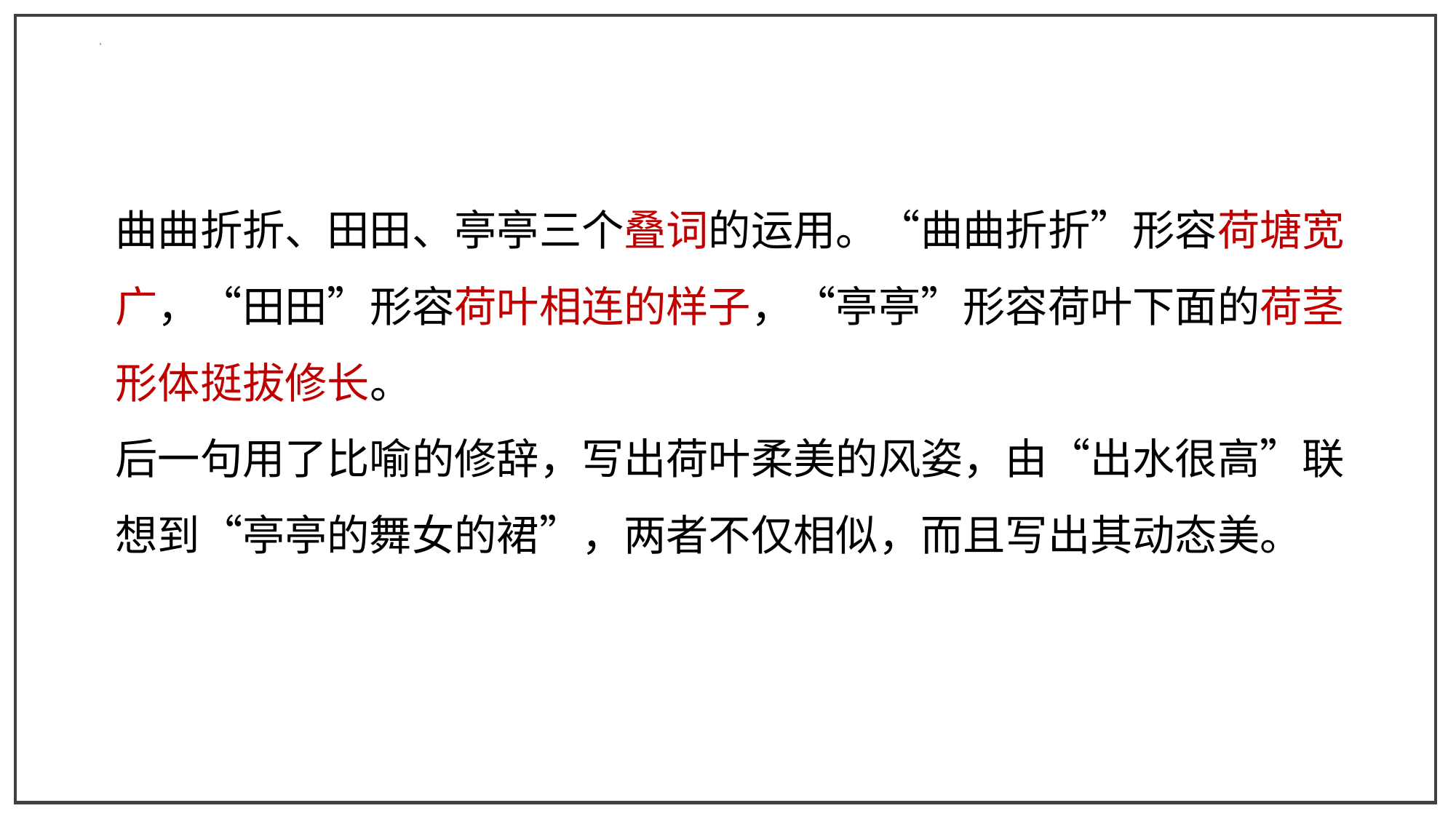

曲曲折折、田田、亭亭三个叠词的运用。“曲曲折折”形容荷塘宽广，“田田”形容荷叶相连的样子，“亭亭”形容荷叶下面的荷茎形体挺拔修长。
后一句用了比喻的修辞，写出荷叶柔美的风姿，由“出水很高”联想到“亭亭的舞女的裙”，两者不仅相似，而且写出其动态美。